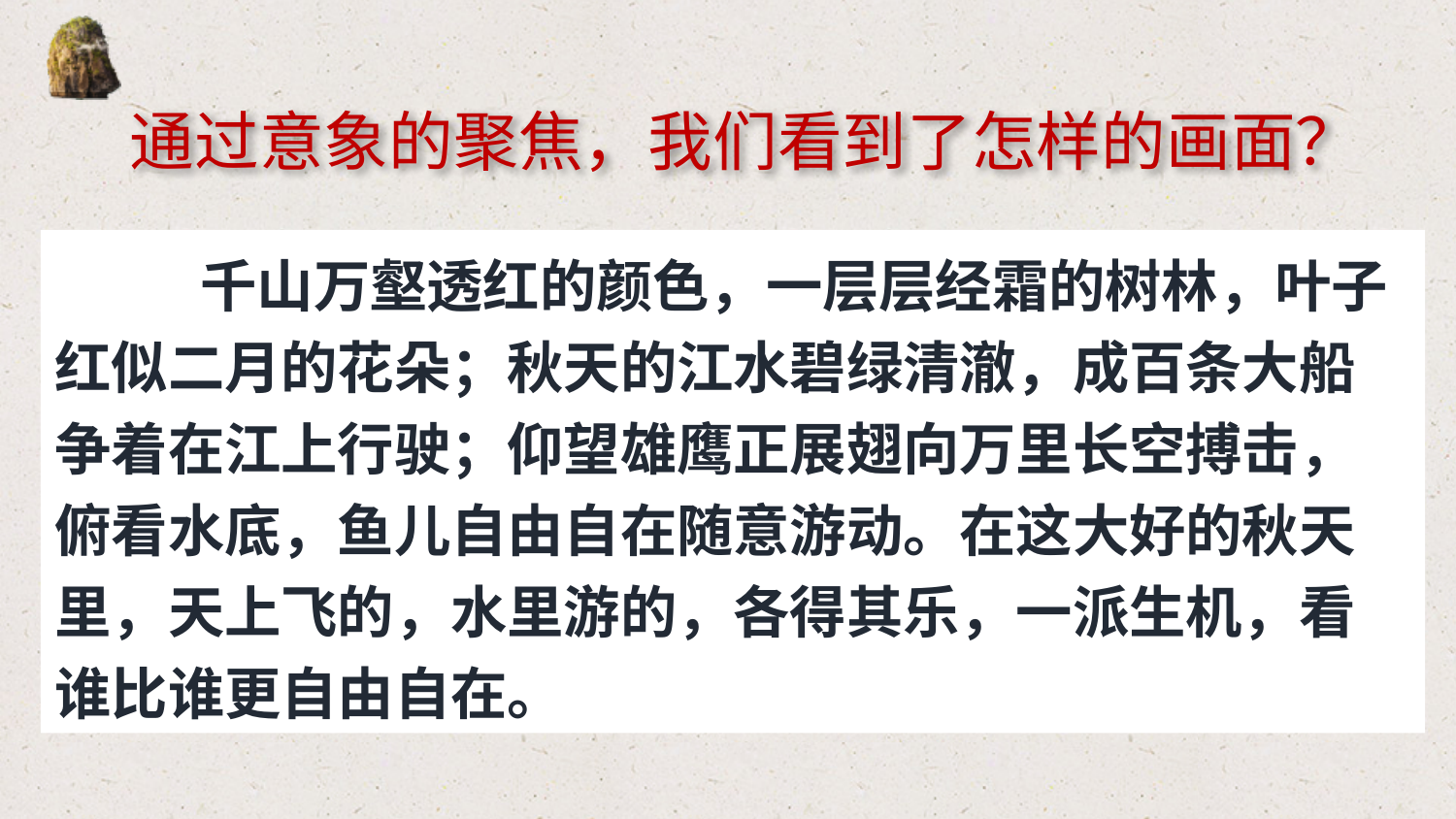

通过意象的聚焦，我们看到了怎样的画面？
千山万壑透红的颜色，一层层经霜的树林，叶子红似二月的花朵；秋天的江水碧绿清澈，成百条大船争着在江上行驶；仰望雄鹰正展翅向万里长空搏击，俯看水底，鱼儿自由自在随意游动。在这大好的秋天里，天上飞的，水里游的，各得其乐，一派生机，看谁比谁更自由自在。